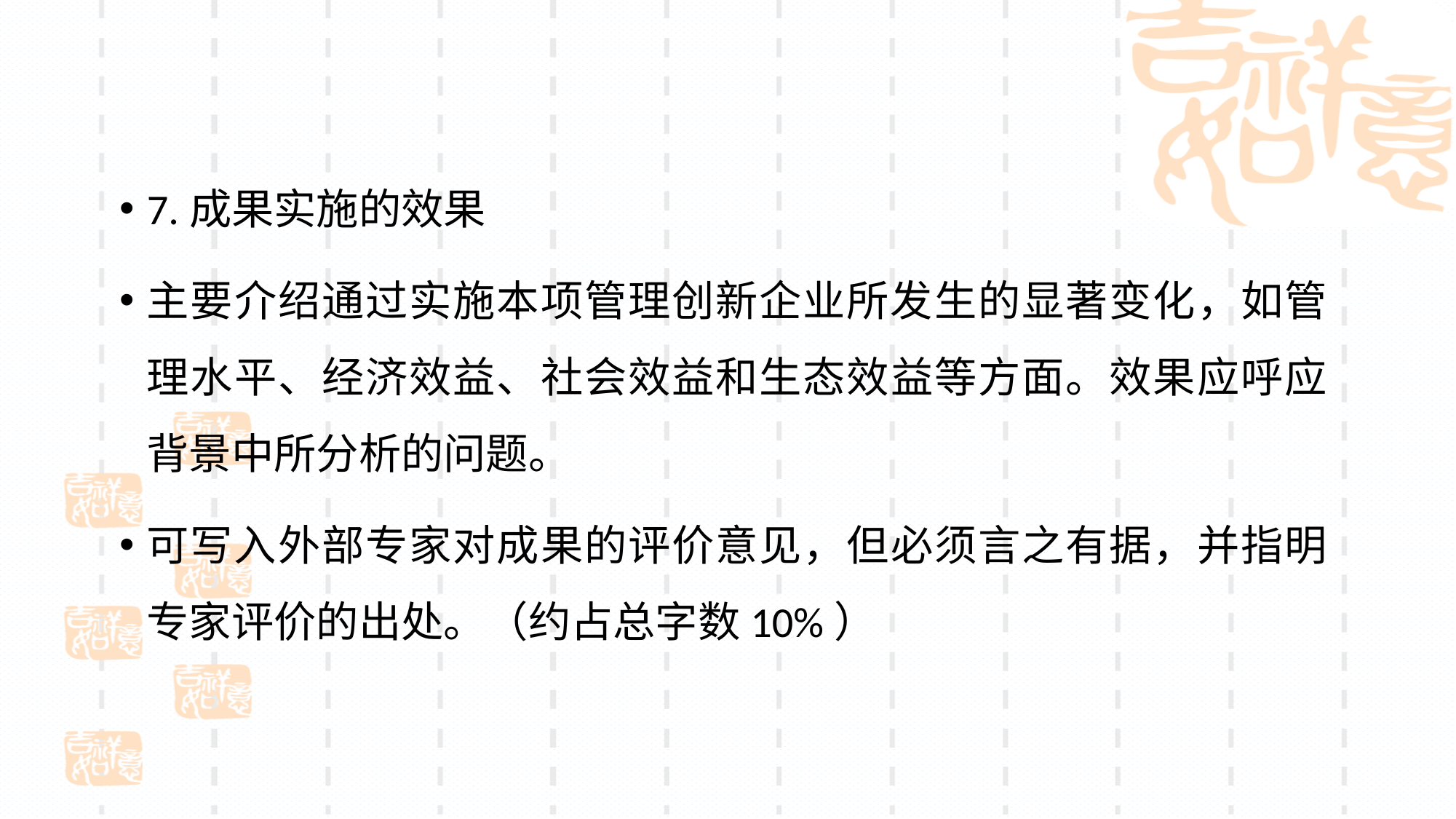

7.成果实施的效果
主要介绍通过实施本项管理创新企业所发生的显著变化，如管理水平、经济效益、社会效益和生态效益等方面。效果应呼应背景中所分析的问题。
可写入外部专家对成果的评价意见，但必须言之有据，并指明专家评价的出处。（约占总字数10%）